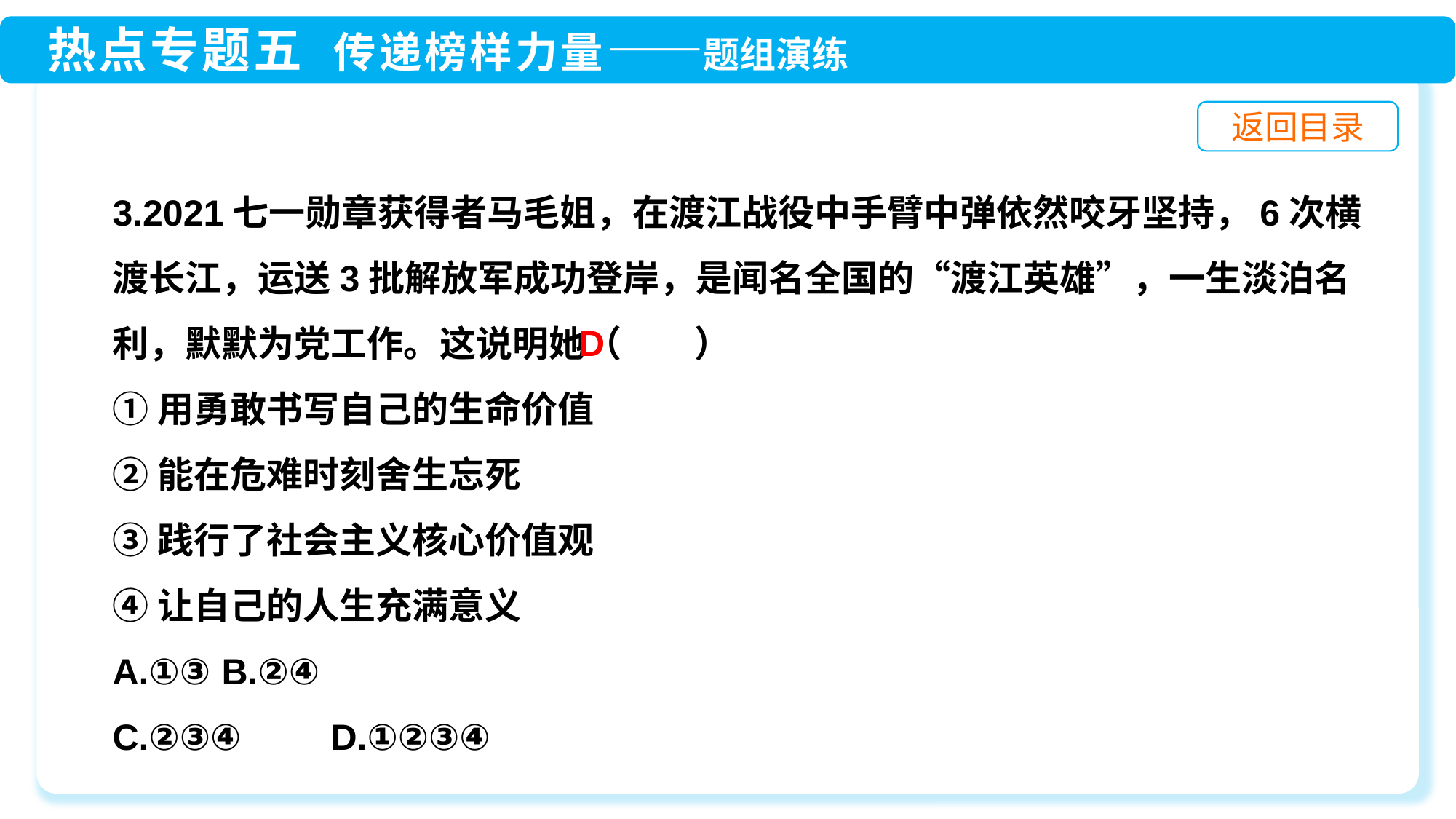

3.2021七一勋章获得者马毛姐，在渡江战役中手臂中弹依然咬牙坚持，6次横渡长江，运送3批解放军成功登岸，是闻名全国的“渡江英雄”，一生淡泊名利，默默为党工作。这说明她（　　）
①用勇敢书写自己的生命价值
②能在危难时刻舍生忘死
③践行了社会主义核心价值观
④让自己的人生充满意义
A.①③ 	B.②④
C.②③④ 	D.①②③④
D